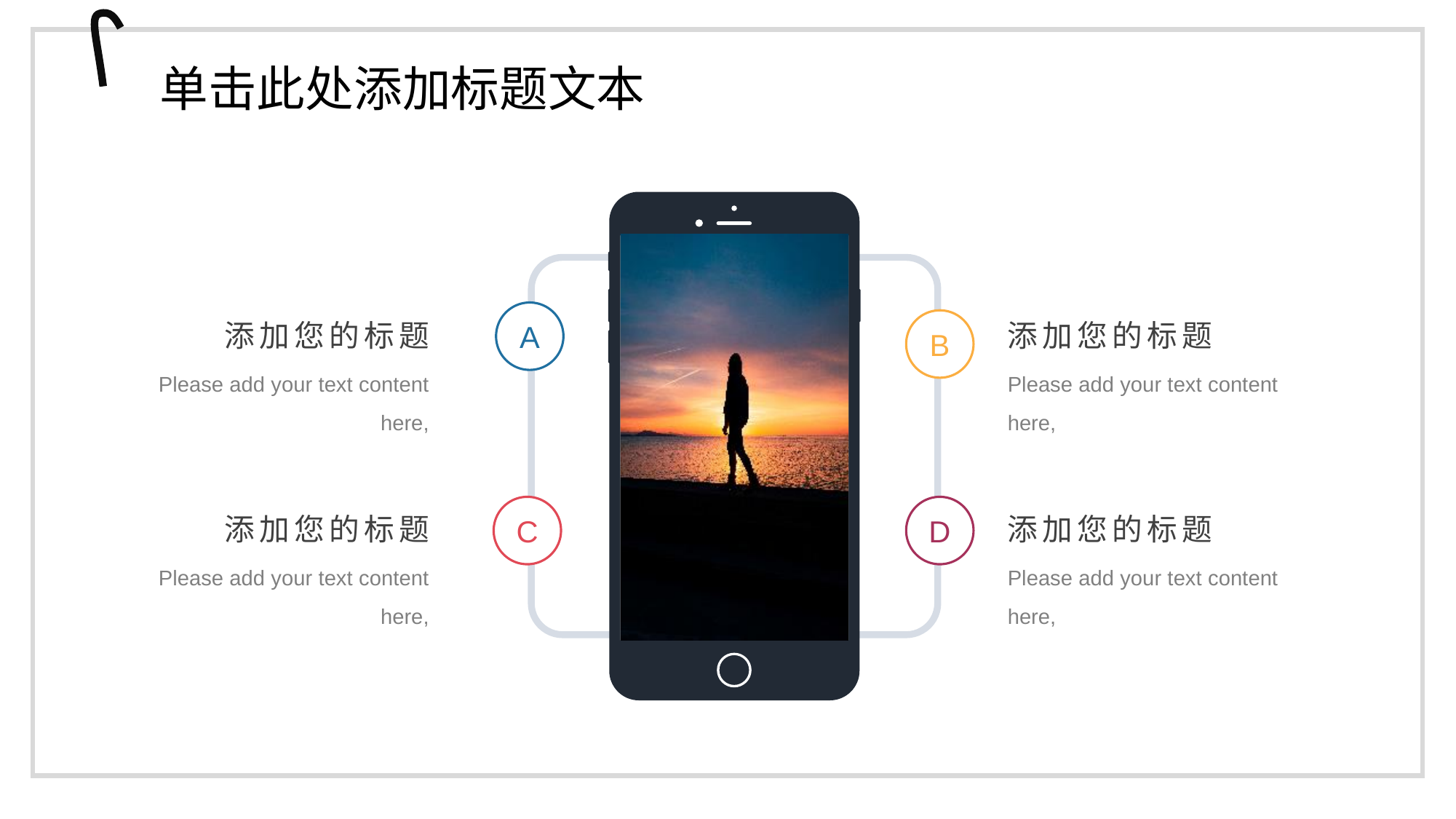

单击此处添加标题文本

添加您的标题
Please add your text content here,
添加您的标题
Please add your text content here,
A
B
添加您的标题
Please add your text content here,
添加您的标题
Please add your text content here,
C
D